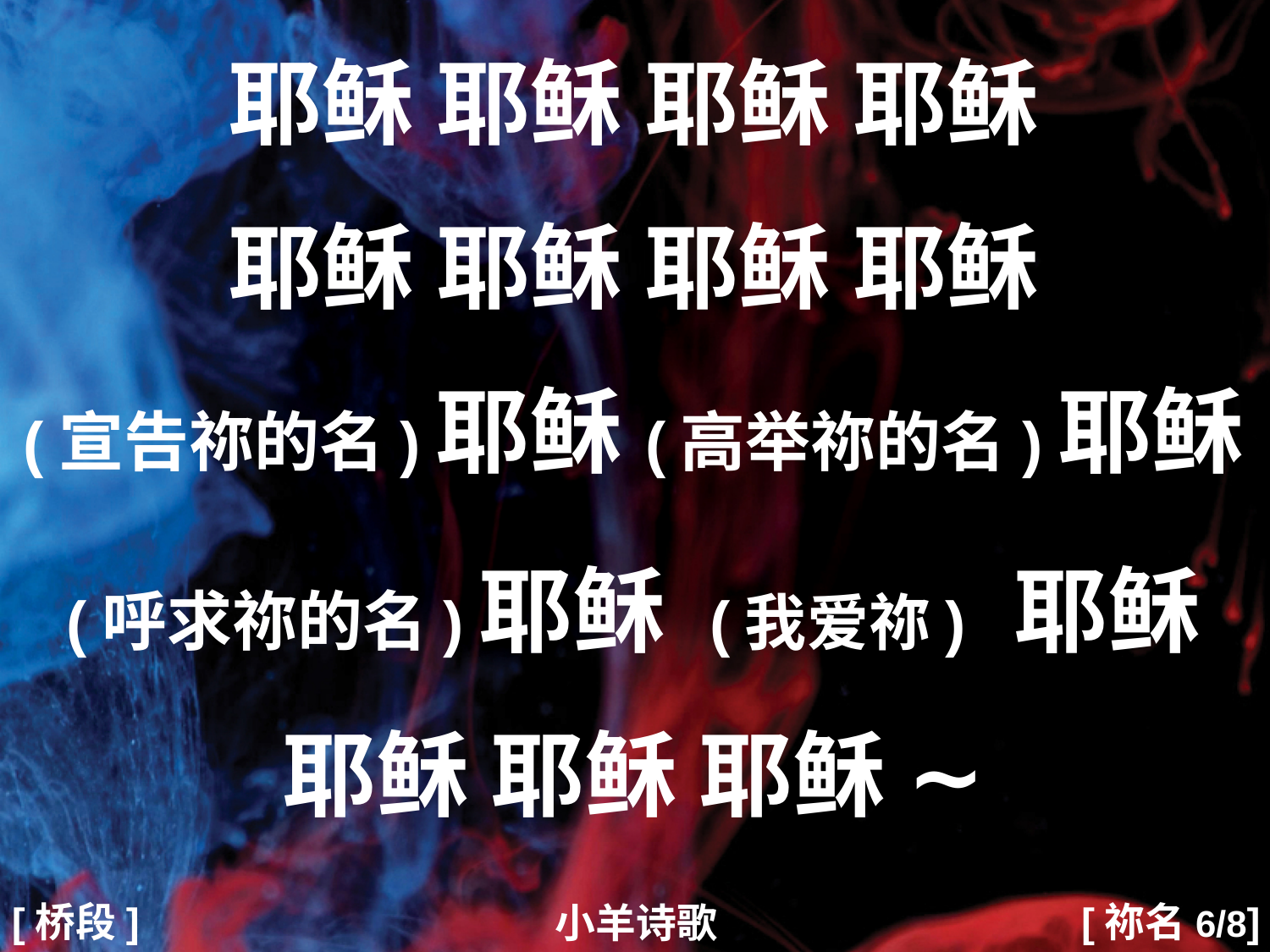

耶稣 耶稣 耶稣 耶稣

耶稣 耶稣 耶稣 耶稣

(宣告祢的名)耶稣(高举祢的名)耶稣

(呼求祢的名)耶稣 (我爱祢) 耶稣

耶稣 耶稣 耶稣 ∼
#

[桥段]
[祢名6/8]
小羊诗歌